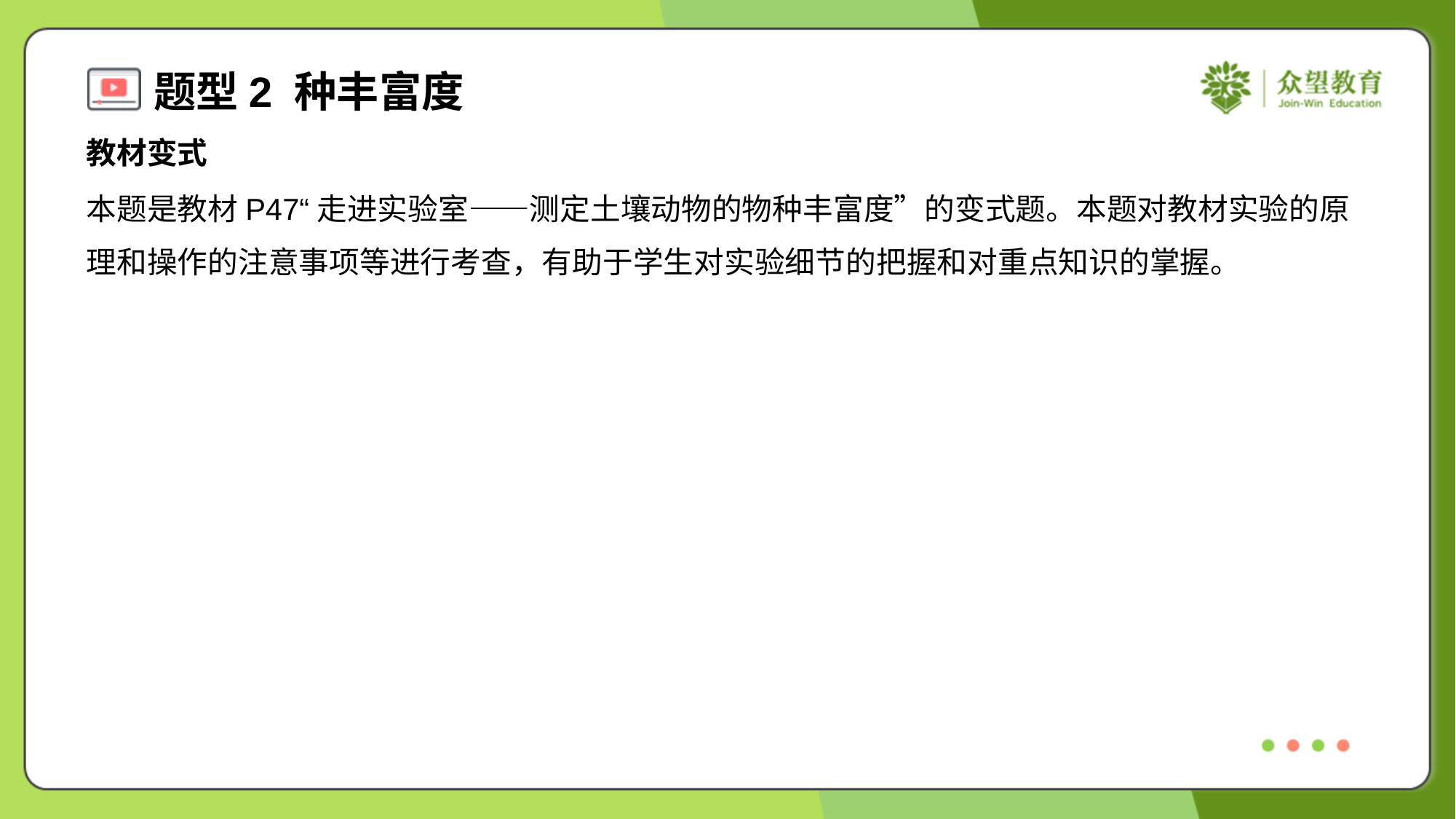

教材变式
本题是教材P47“走进实验室——测定土壤动物的物种丰富度”的变式题。本题对教材实验的原
理和操作的注意事项等进行考查，有助于学生对实验细节的把握和对重点知识的掌握。